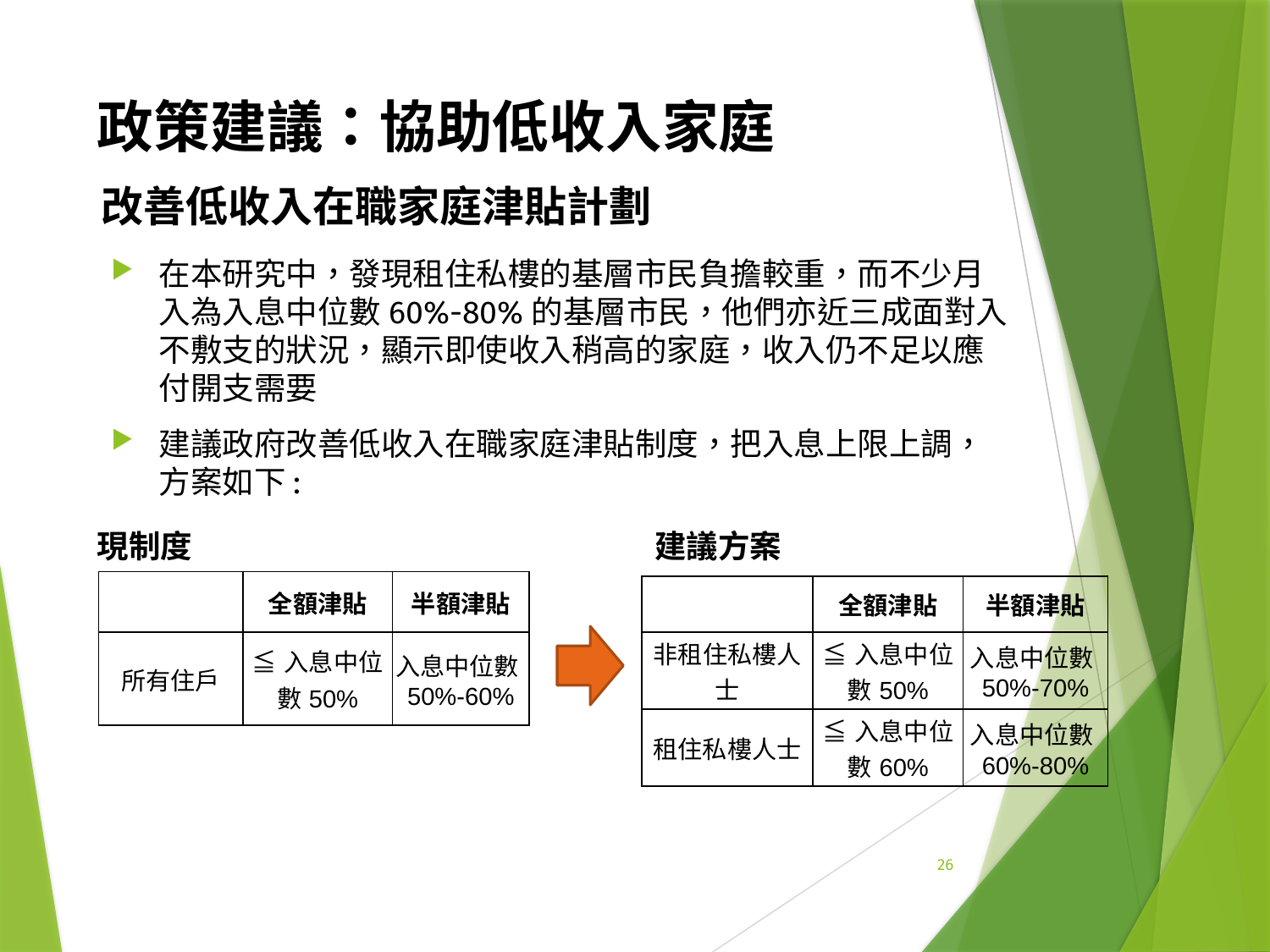

# 政策建議：協助低收入家庭
改善低收入在職家庭津貼計劃
在本研究中，發現租住私樓的基層市民負擔較重，而不少月入為入息中位數60%-80%的基層市民，他們亦近三成面對入不敷支的狀況，顯示即使收入稍高的家庭，收入仍不足以應付開支需要
建議政府改善低收入在職家庭津貼制度，把入息上限上調，方案如下:

現制度
建議方案
|  | 全額津貼 | 半額津貼 |
| --- | --- | --- |
| 所有住戶 | ≦入息中位數50% | 入息中位數50%-60% |
|  | 全額津貼 | 半額津貼 |
| --- | --- | --- |
| 非租住私樓人士 | ≦入息中位數50% | 入息中位數50%-70% |
| 租住私樓人士 | ≦入息中位數60% | 入息中位數60%-80% |

26